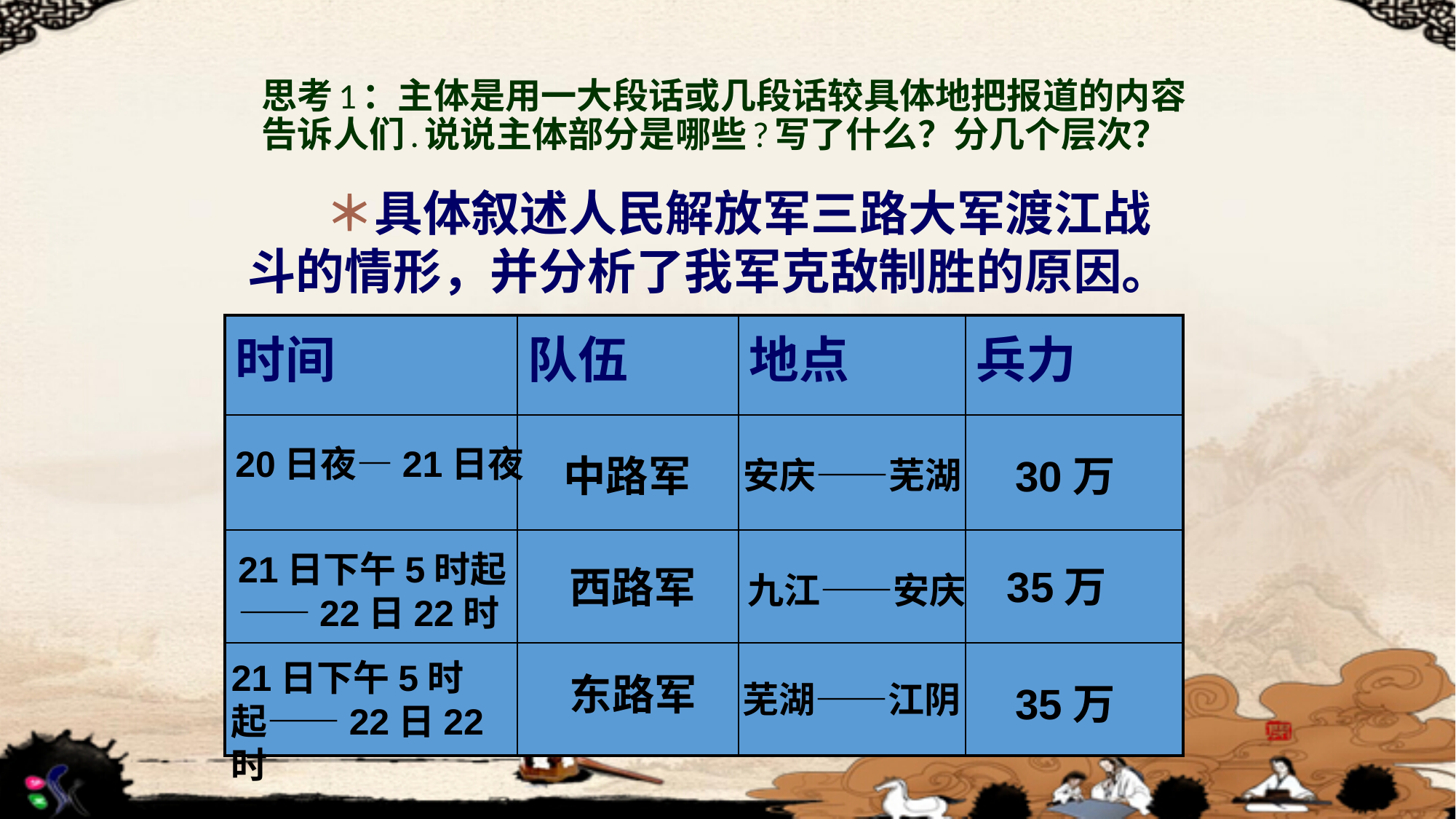

# 思考1：主体是用一大段话或几段话较具体地把报道的内容告诉人们.说说主体部分是哪些?写了什么？分几个层次？
      ＊具体叙述人民解放军三路大军渡江战斗的情形，并分析了我军克敌制胜的原因。

| 时间 | 队伍 | 地点 | 兵力 |
| --- | --- | --- | --- |
|  |  |  |  |
|  |  |  |  |
|  |  |  |  |
20日夜—21日夜
中路军
30万
安庆——芜湖

21日下午5时起——22日22时
35万
西路军
九江——安庆
21日下午5时起——22日22时
东路军
芜湖——江阴
35万